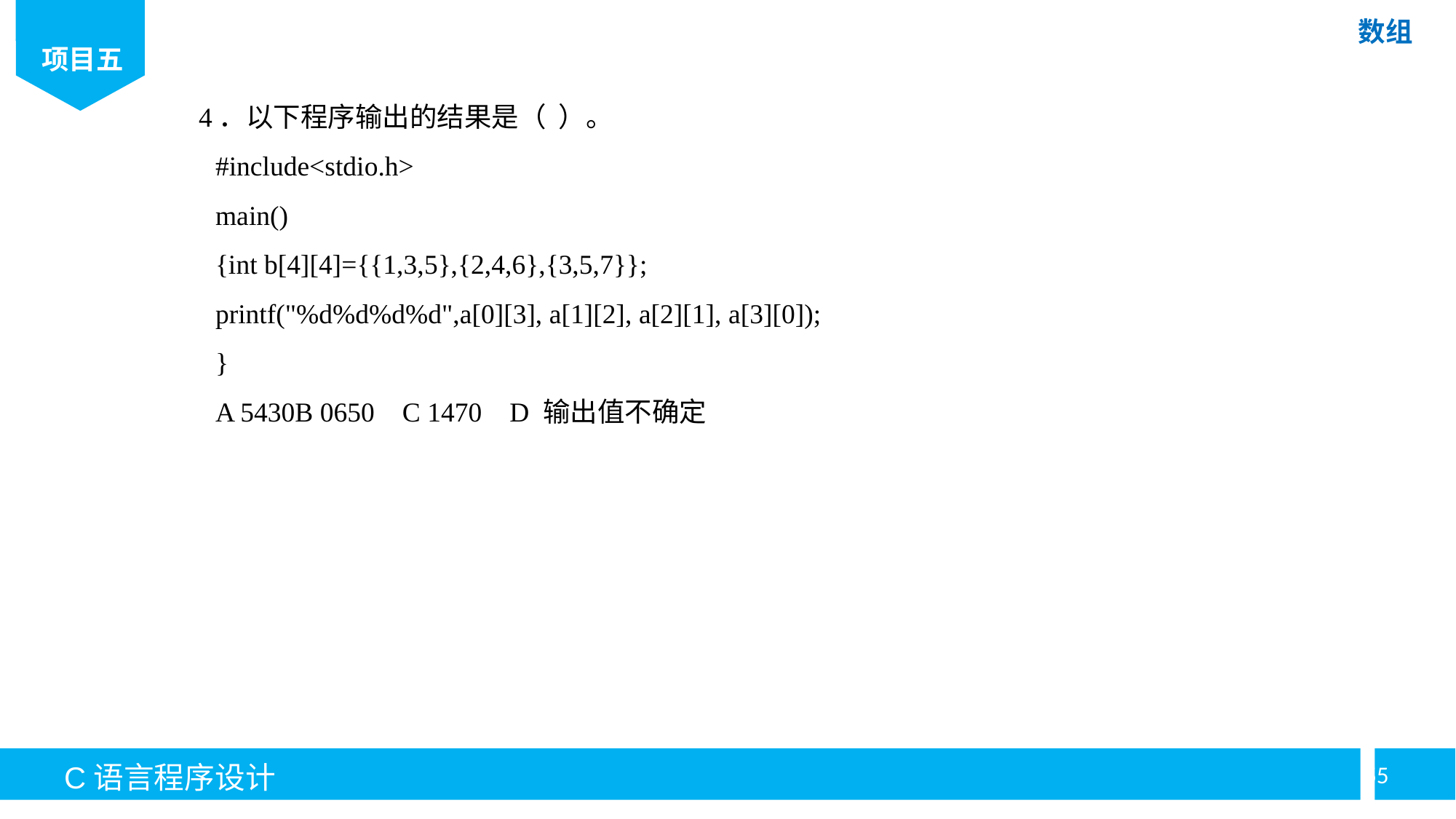

4．以下程序输出的结果是（  ）。
#include<stdio.h>
main()
{int b[4][4]={{1,3,5},{2,4,6},{3,5,7}};
printf("%d%d%d%d",a[0][3], a[1][2], a[2][1], a[3][0]);
}
A 5430B 0650    C 1470    D 输出值不确定